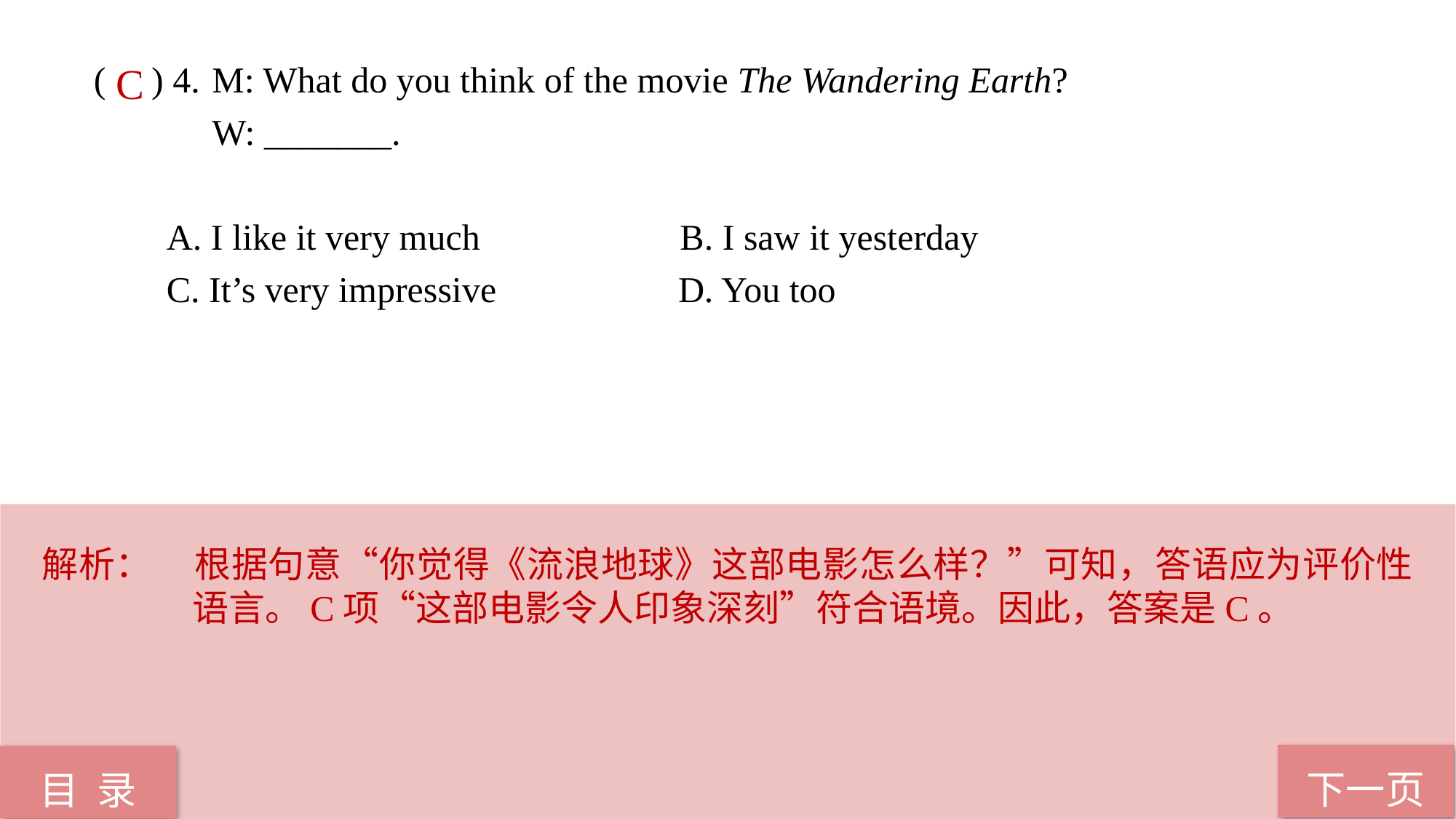

(     ) 4.	 M: What do you think of the movie The Wandering Earth?
             W: _______.

        A. I like it very much                      B. I saw it yesterday
        C. It’s very impressive                    D. You too
C
解析：	根据句意“你觉得《流浪地球》这部电影怎么样？”可知，答语应为评价性语言。C项“这部电影令人印象深刻”符合语境。因此，答案是C。